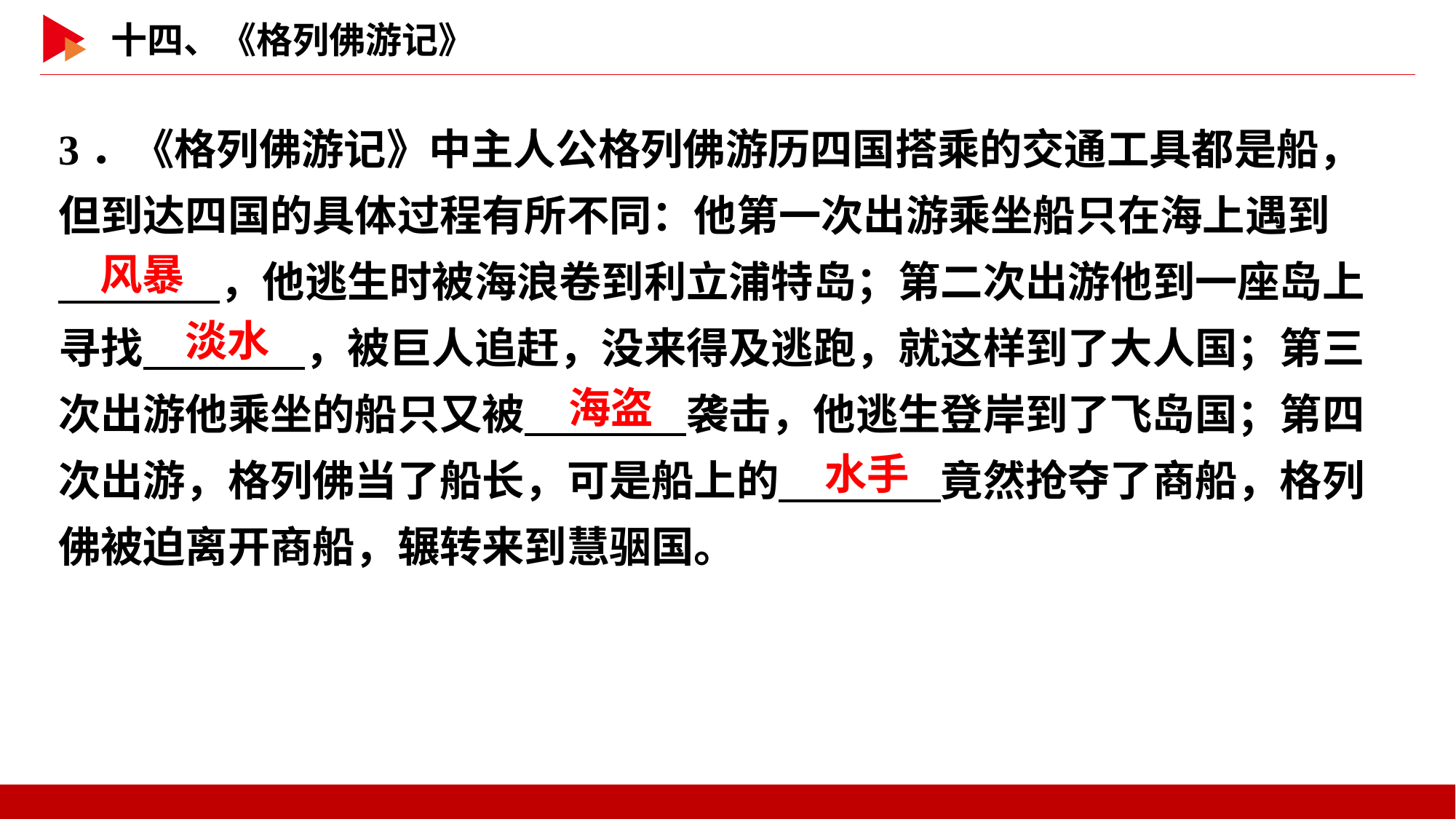

3．《格列佛游记》中主人公格列佛游历四国搭乘的交通工具都是船，但到达四国的具体过程有所不同：他第一次出游乘坐船只在海上遇到
　        　，他逃生时被海浪卷到利立浦特岛；第二次出游他到一座岛上寻找　        　，被巨人追赶，没来得及逃跑，就这样到了大人国；第三次出游他乘坐的船只又被　        　袭击，他逃生登岸到了飞岛国；第四次出游，格列佛当了船长，可是船上的　        　竟然抢夺了商船，格列佛被迫离开商船，辗转来到慧骃国。
风暴
淡水
海盗
水手